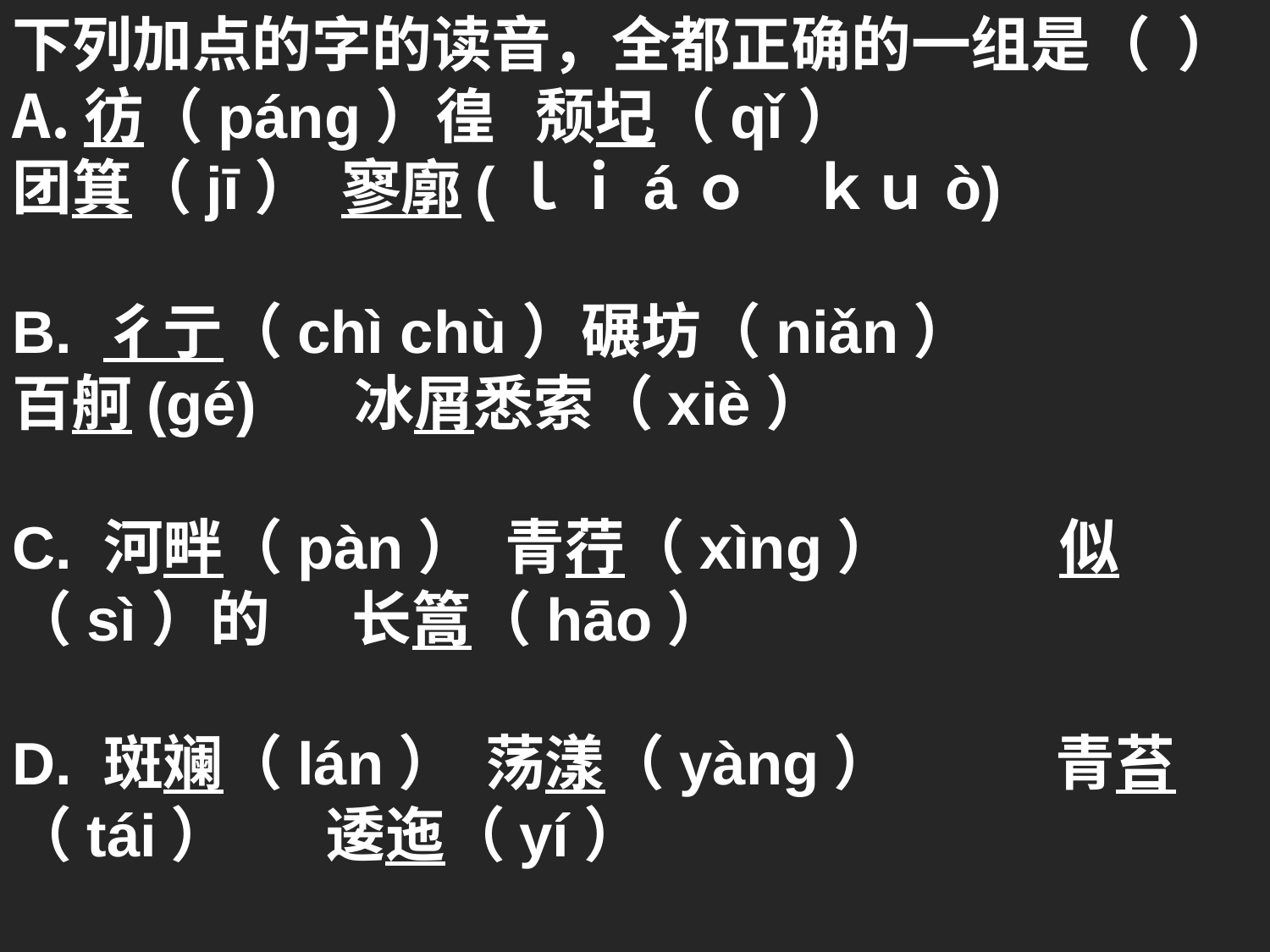

下列加点的字的读音，全都正确的一组是（  ）
彷（páng）徨   颓圮（qǐ）
团箕（jī）  寥廓(ｌｉáｏ　ｋｕò)

B. 彳亍（chì chù）碾坊（niǎn）
百舸(gé)     冰屑悉索（xiè）

C. 河畔（pàn）  青荇（xìng）            似（sì）的      长篙（hāo）

D. 斑斓（lán）  荡漾（yàng）            青苔 （tái）       逶迤（yí）